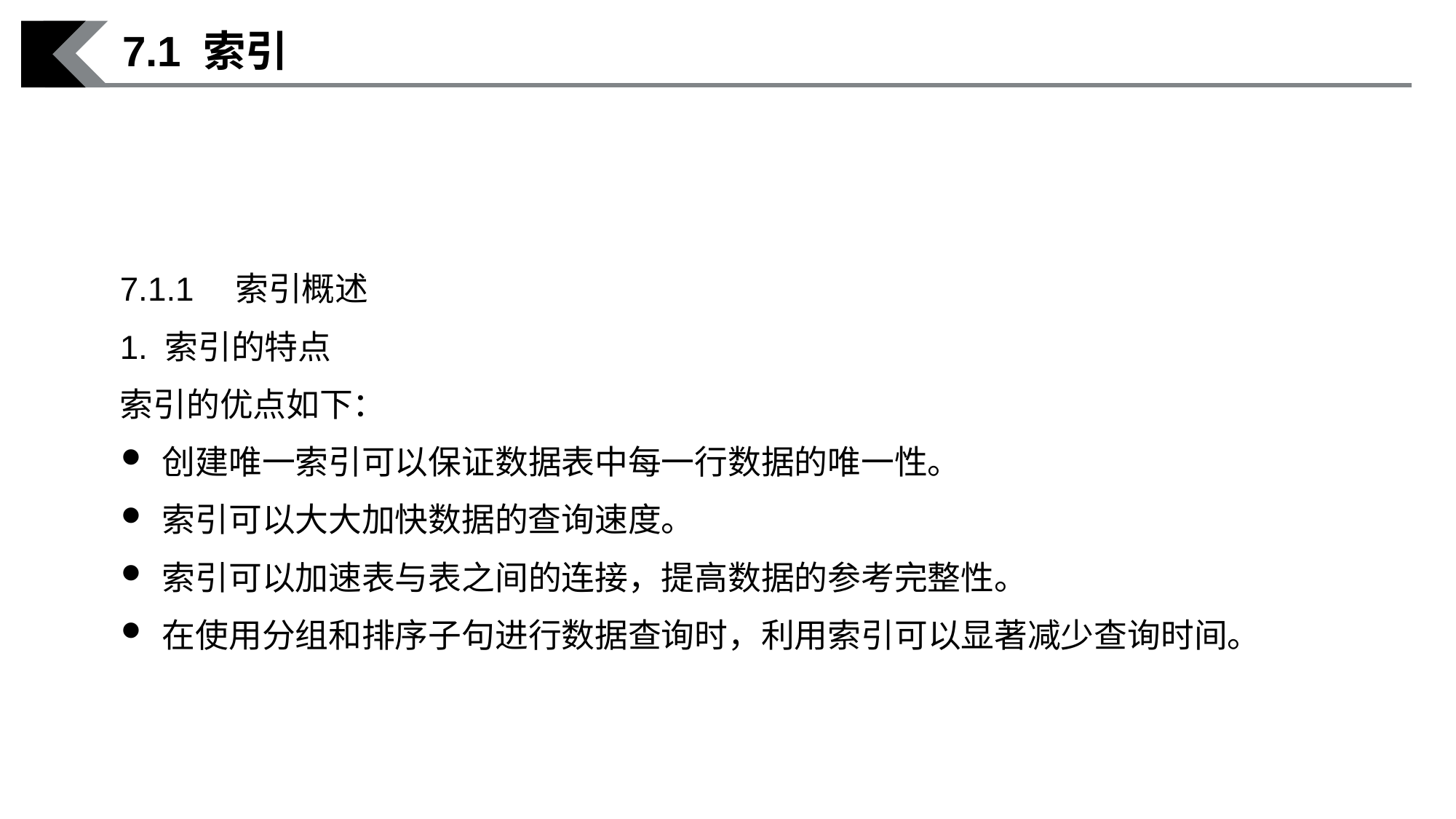

7.1 索引
7.1.1　索引概述
1. 索引的特点
索引的优点如下：
创建唯一索引可以保证数据表中每一行数据的唯一性。
索引可以大大加快数据的查询速度。
索引可以加速表与表之间的连接，提高数据的参考完整性。
在使用分组和排序子句进行数据查询时，利用索引可以显著减少查询时间。